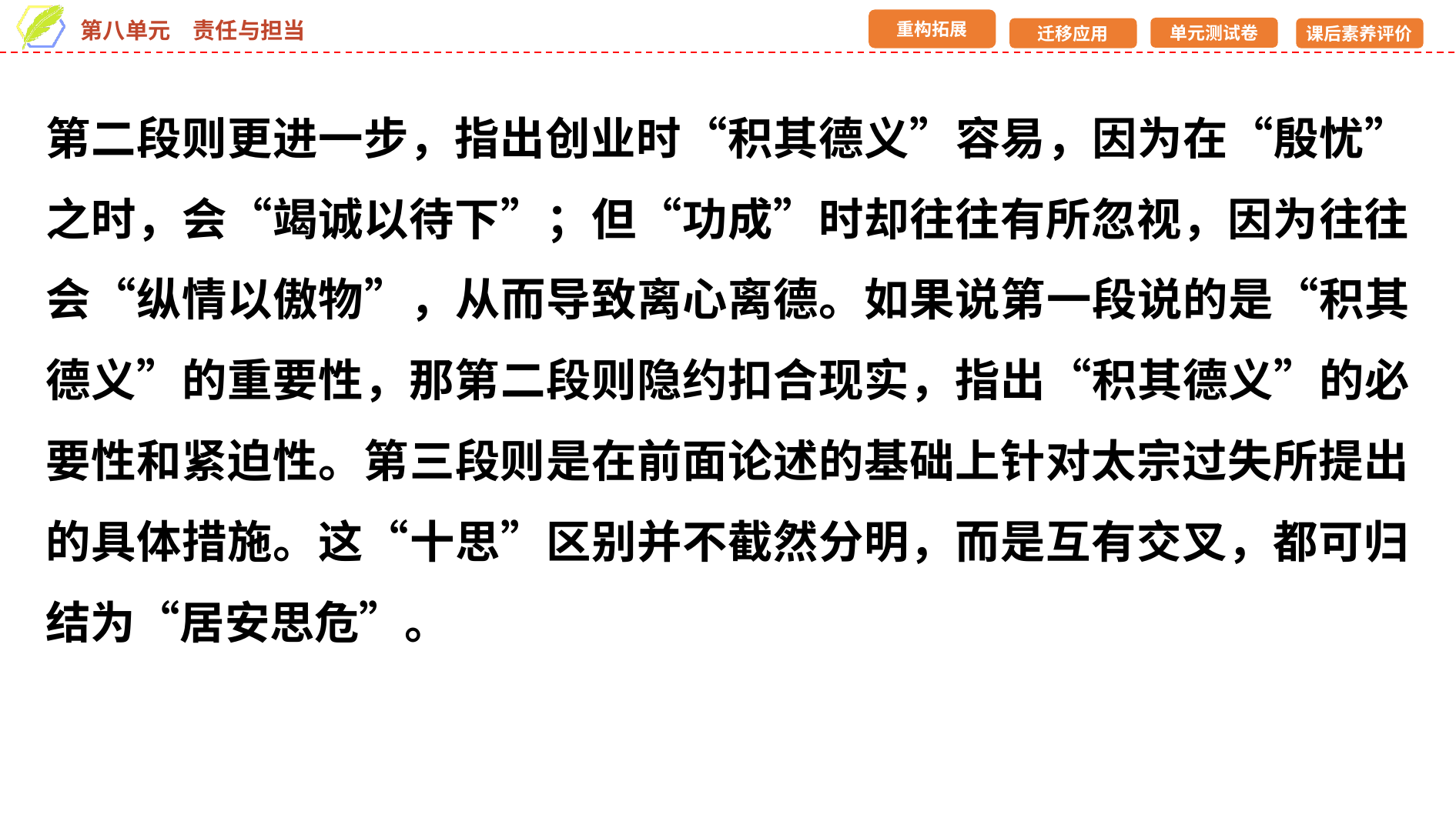

第二段则更进一步，指出创业时“积其德义”容易，因为在“殷忧”之时，会“竭诚以待下”；但“功成”时却往往有所忽视，因为往往会“纵情以傲物”，从而导致离心离德。如果说第一段说的是“积其德义”的重要性，那第二段则隐约扣合现实，指出“积其德义”的必要性和紧迫性。第三段则是在前面论述的基础上针对太宗过失所提出的具体措施。这“十思”区别并不截然分明，而是互有交叉，都可归结为“居安思危”。